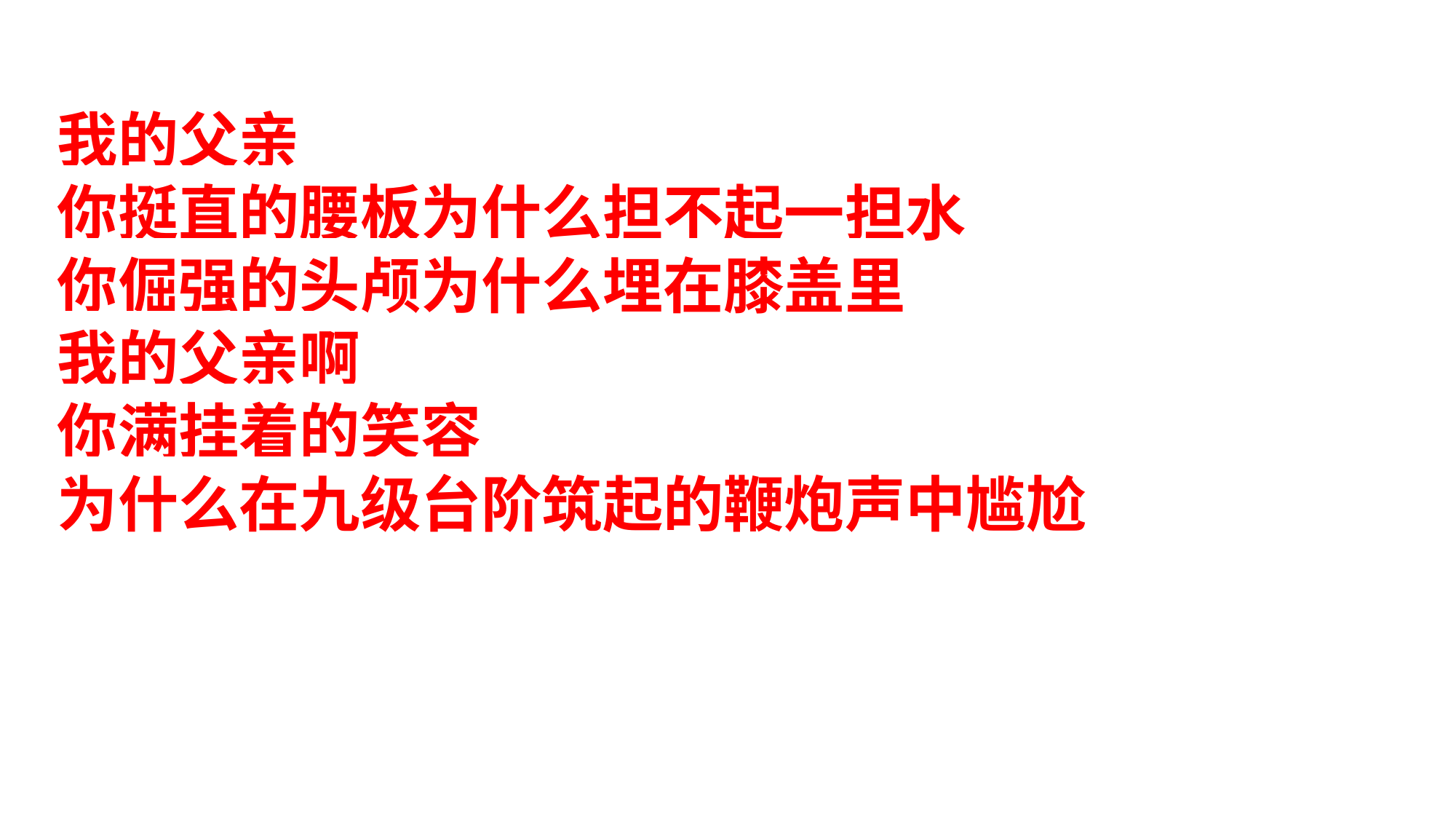

我的父亲
你挺直的腰板为什么担不起一担水
你倔强的头颅为什么埋在膝盖里
我的父亲啊
你满挂着的笑容
为什么在九级台阶筑起的鞭炮声中尴尬